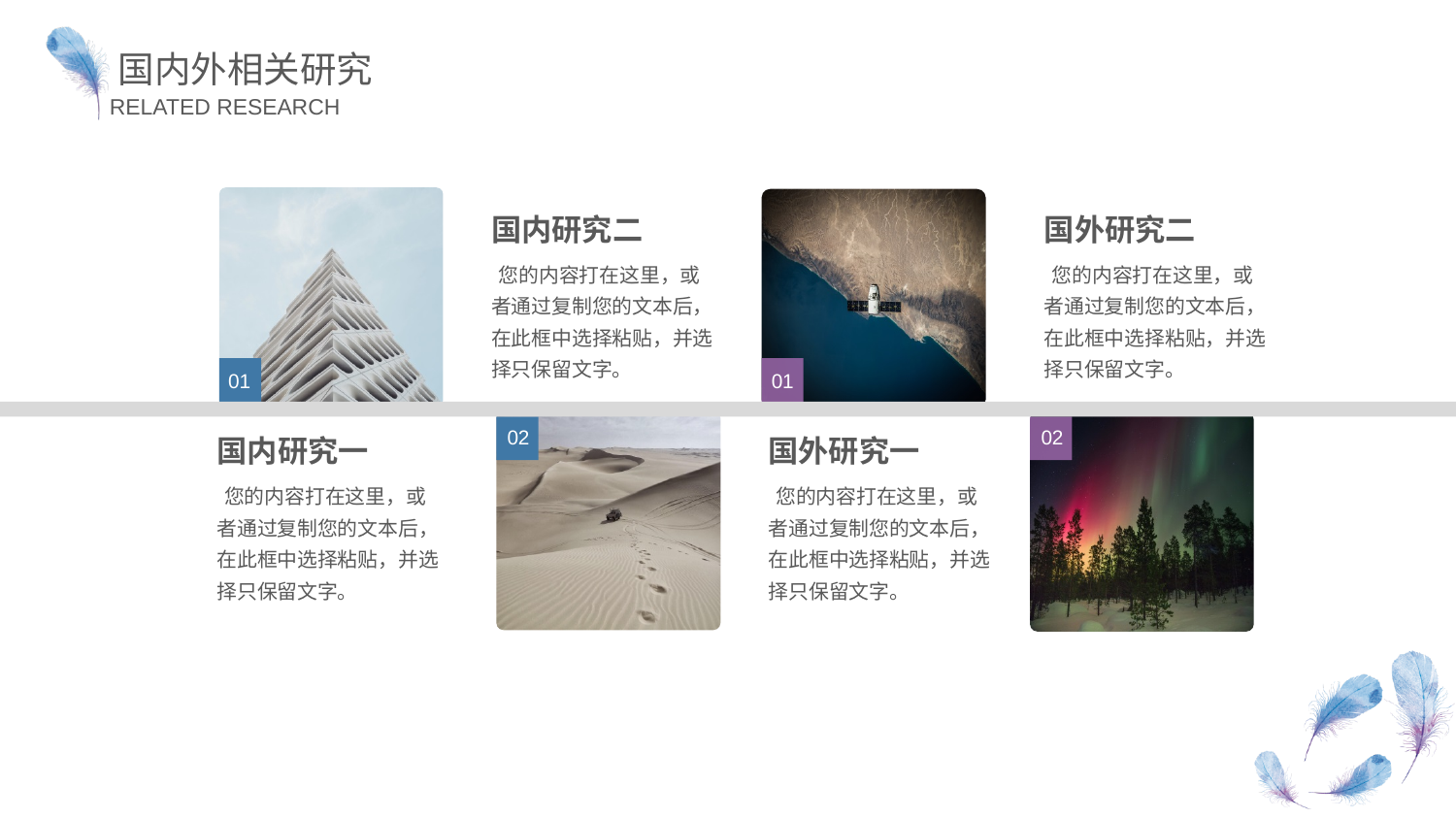

国内外相关研究
RELATED RESEARCH

01

01
国内研究二
国外研究二
 您的内容打在这里，或者通过复制您的文本后，在此框中选择粘贴，并选择只保留文字。
 您的内容打在这里，或者通过复制您的文本后，在此框中选择粘贴，并选择只保留文字。

02

02
国内研究一
国外研究一
 您的内容打在这里，或者通过复制您的文本后，在此框中选择粘贴，并选择只保留文字。
 您的内容打在这里，或者通过复制您的文本后，在此框中选择粘贴，并选择只保留文字。